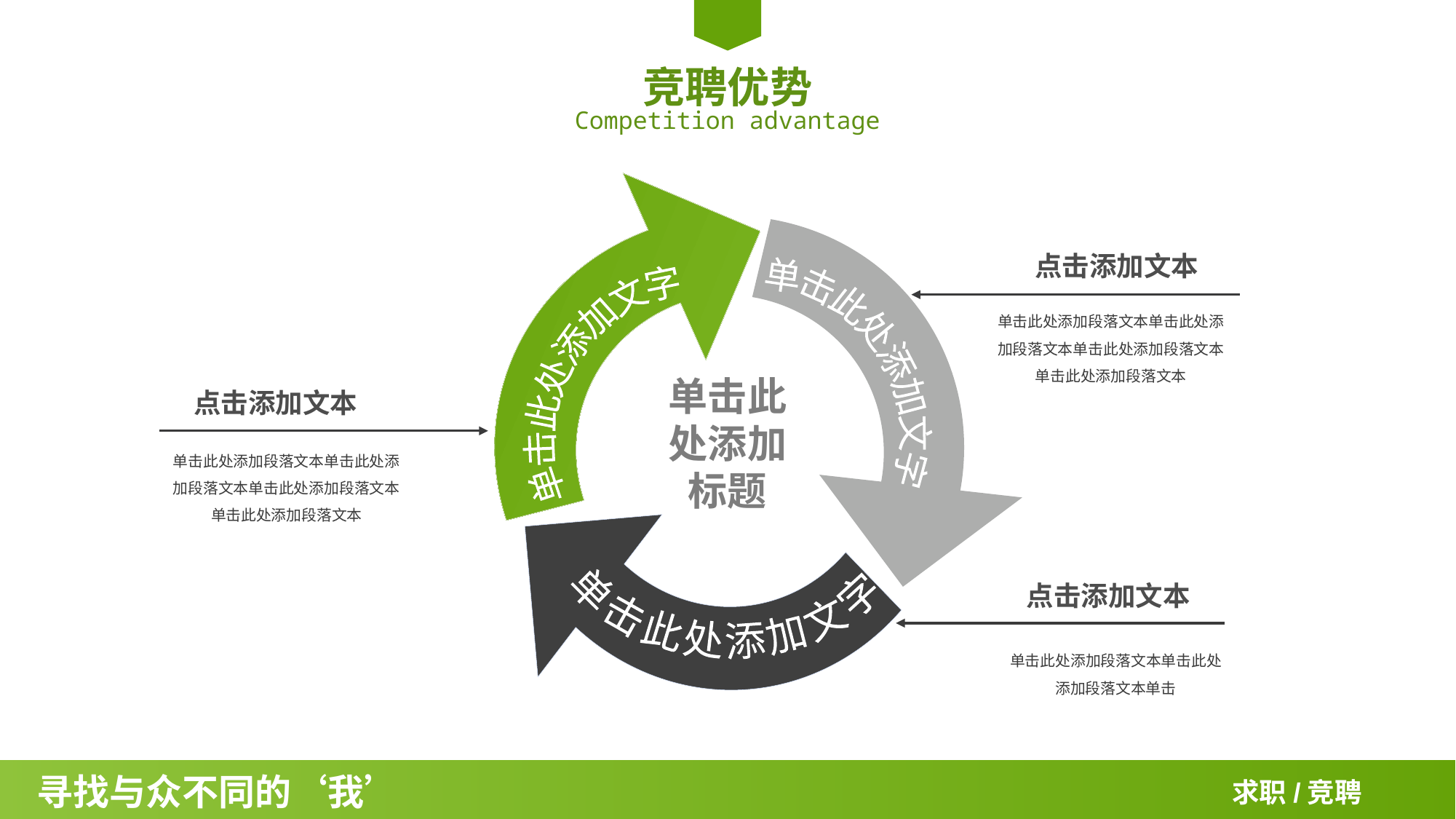

竞聘优势
Competition advantage

单击此处添加文字

单击此处添加文字

单击此处添加文字
点击添加文本

单击此处添加段落文本单击此处添加段落文本单击此处添加段落文本单击此处添加段落文本
单击此处添加标题
点击添加文本

单击此处添加段落文本单击此处添加段落文本单击此处添加段落文本单击此处添加段落文本
点击添加文本

单击此处添加段落文本单击此处添加段落文本单击

寻找与众不同的‘我’
求职/竞聘